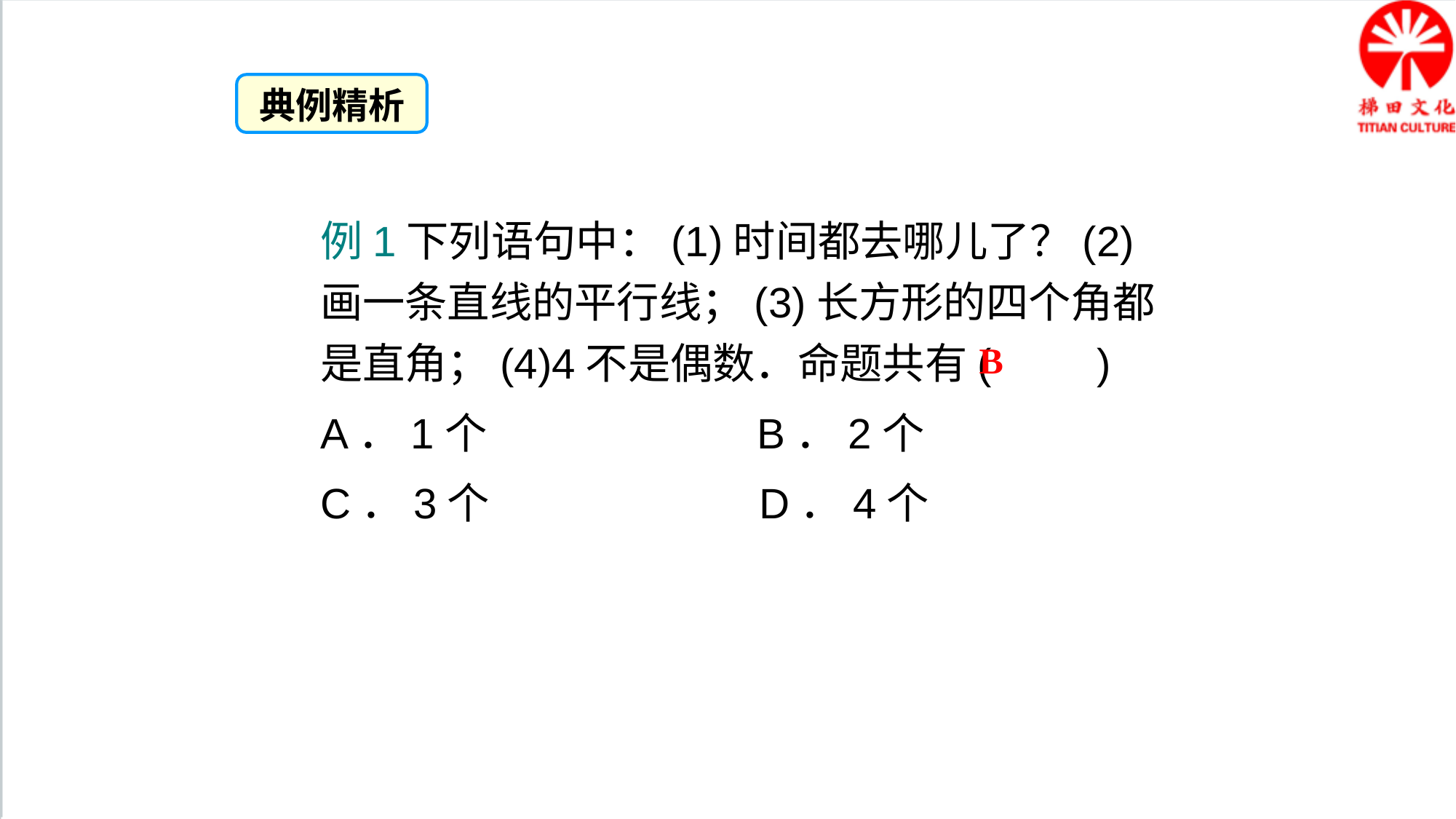

典例精析
例1下列语句中：(1)时间都去哪儿了？(2)画一条直线的平行线；(3)长方形的四个角都是直角；(4)4不是偶数．命题共有(　　)
A．1个　　　              B．2个
C．3个　　              　D．4个
B